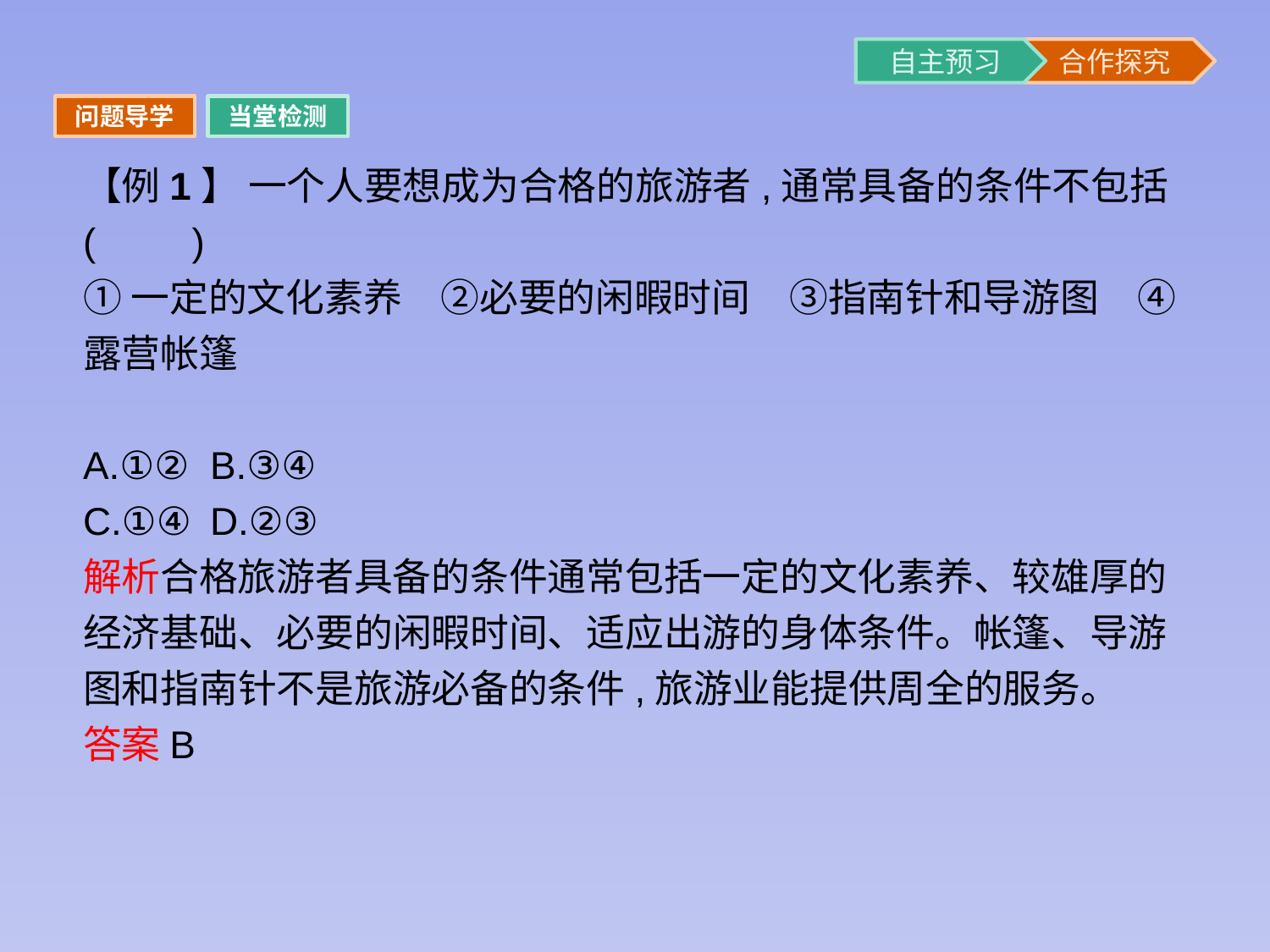

问题导学
当堂检测
【例1】 一个人要想成为合格的旅游者,通常具备的条件不包括(　　)
①一定的文化素养　②必要的闲暇时间　③指南针和导游图　④露营帐篷

A.①②	B.③④
C.①④	D.②③
解析合格旅游者具备的条件通常包括一定的文化素养、较雄厚的经济基础、必要的闲暇时间、适应出游的身体条件。帐篷、导游图和指南针不是旅游必备的条件,旅游业能提供周全的服务。
答案B